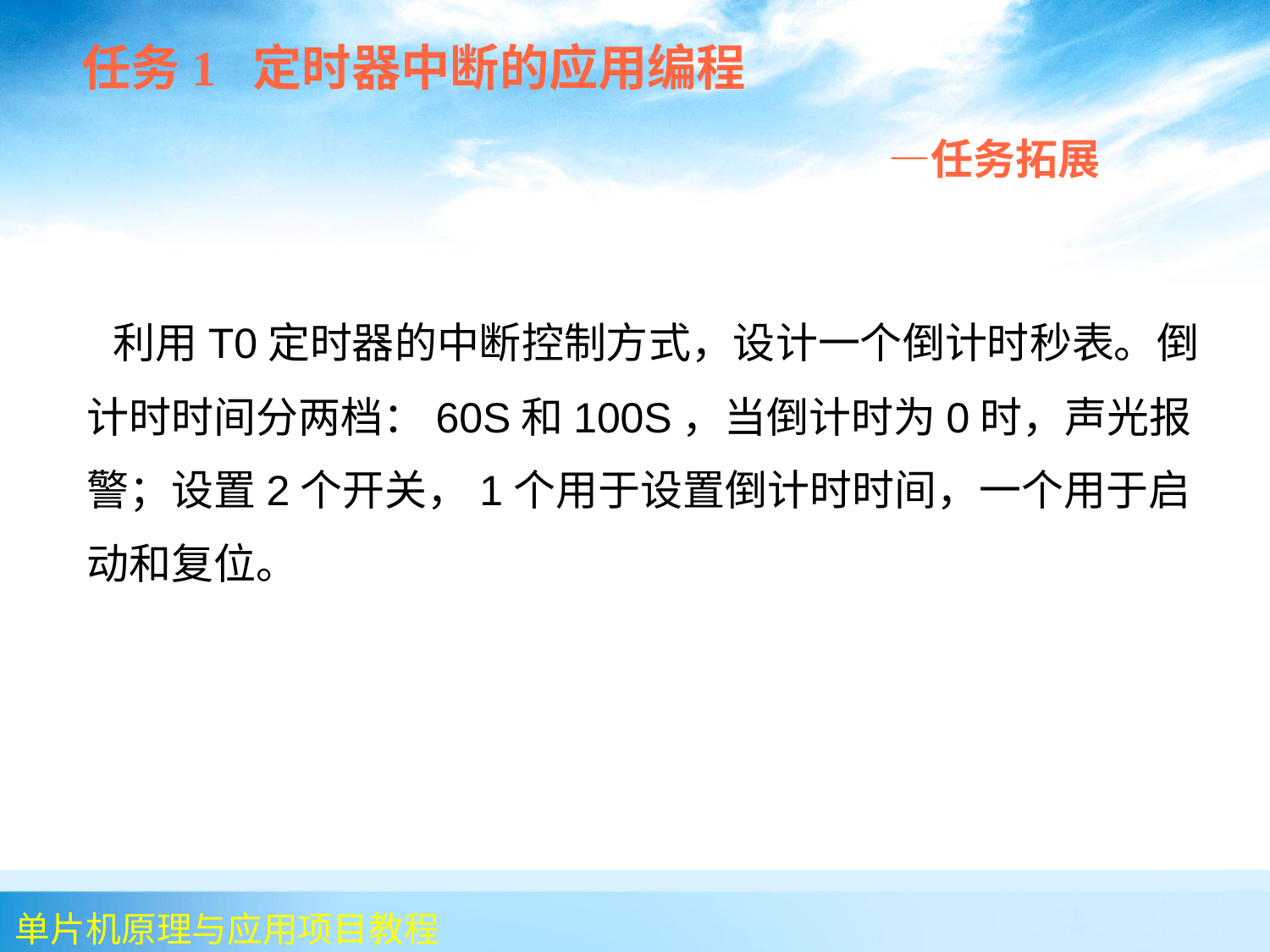

任务1  定时器中断的应用编程
                                                                            —任务拓展

      利用T0定时器的中断控制方式，设计一个倒计时秒表。倒计时时间分两档：60S和100S，当倒计时为0时，声光报警；设置2个开关，1个用于设置倒计时时间，一个用于启动和复位。